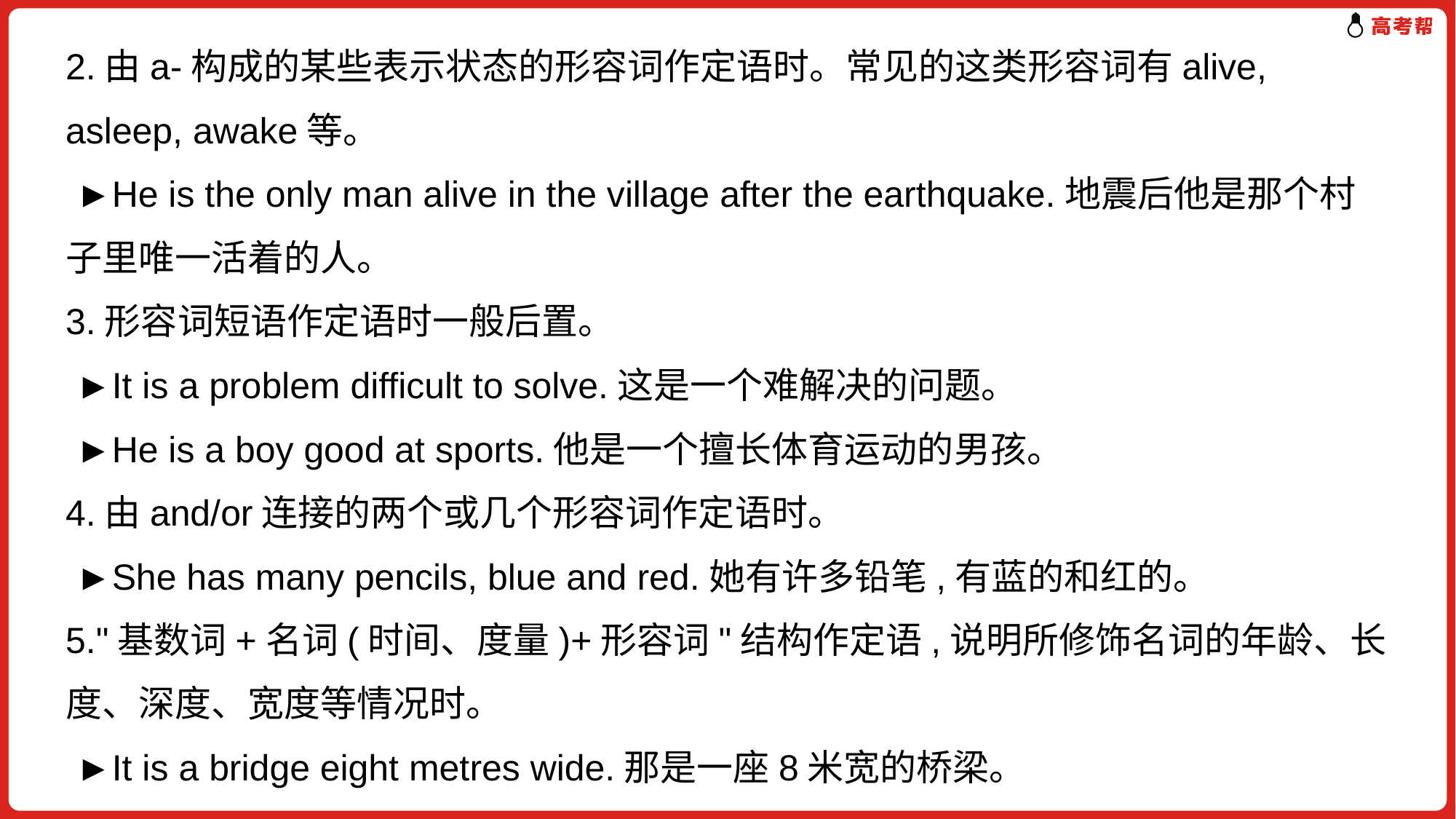

2.由a-构成的某些表示状态的形容词作定语时。常见的这类形容词有alive, asleep, awake等。
 ►He is the only man alive in the village after the earthquake.地震后他是那个村子里唯一活着的人。
3.形容词短语作定语时一般后置。
 ►It is a problem difficult to solve.这是一个难解决的问题。
 ►He is a boy good at sports.他是一个擅长体育运动的男孩。
4.由and/or连接的两个或几个形容词作定语时。
 ►She has many pencils, blue and red.她有许多铅笔,有蓝的和红的。
5."基数词+名词(时间、度量)+形容词"结构作定语,说明所修饰名词的年龄、长度、深度、宽度等情况时。
 ►It is a bridge eight metres wide.那是一座8米宽的桥梁。